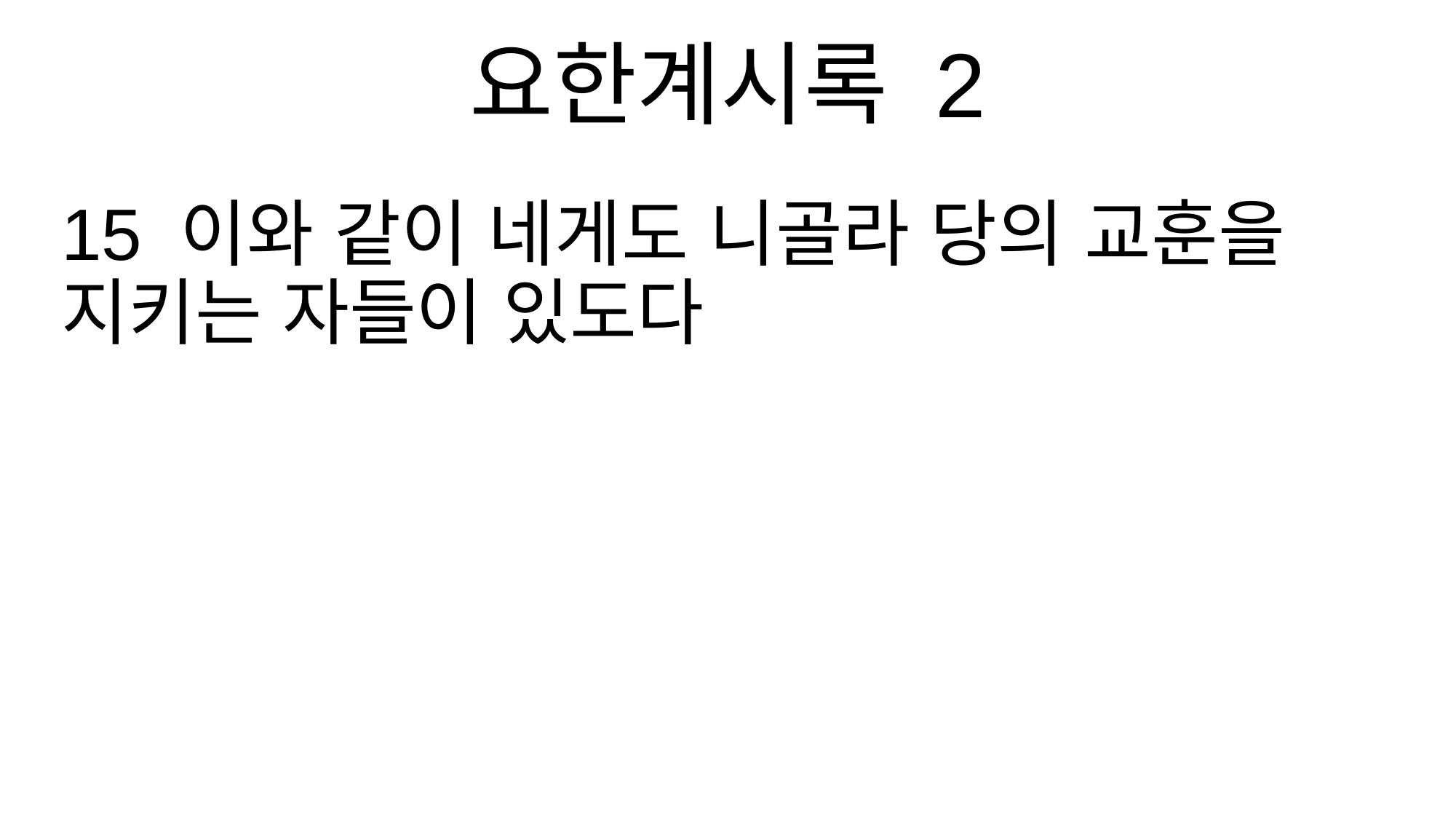

요한계시록 2
15 이와 같이 네게도 니골라 당의 교훈을 지키는 자들이 있도다